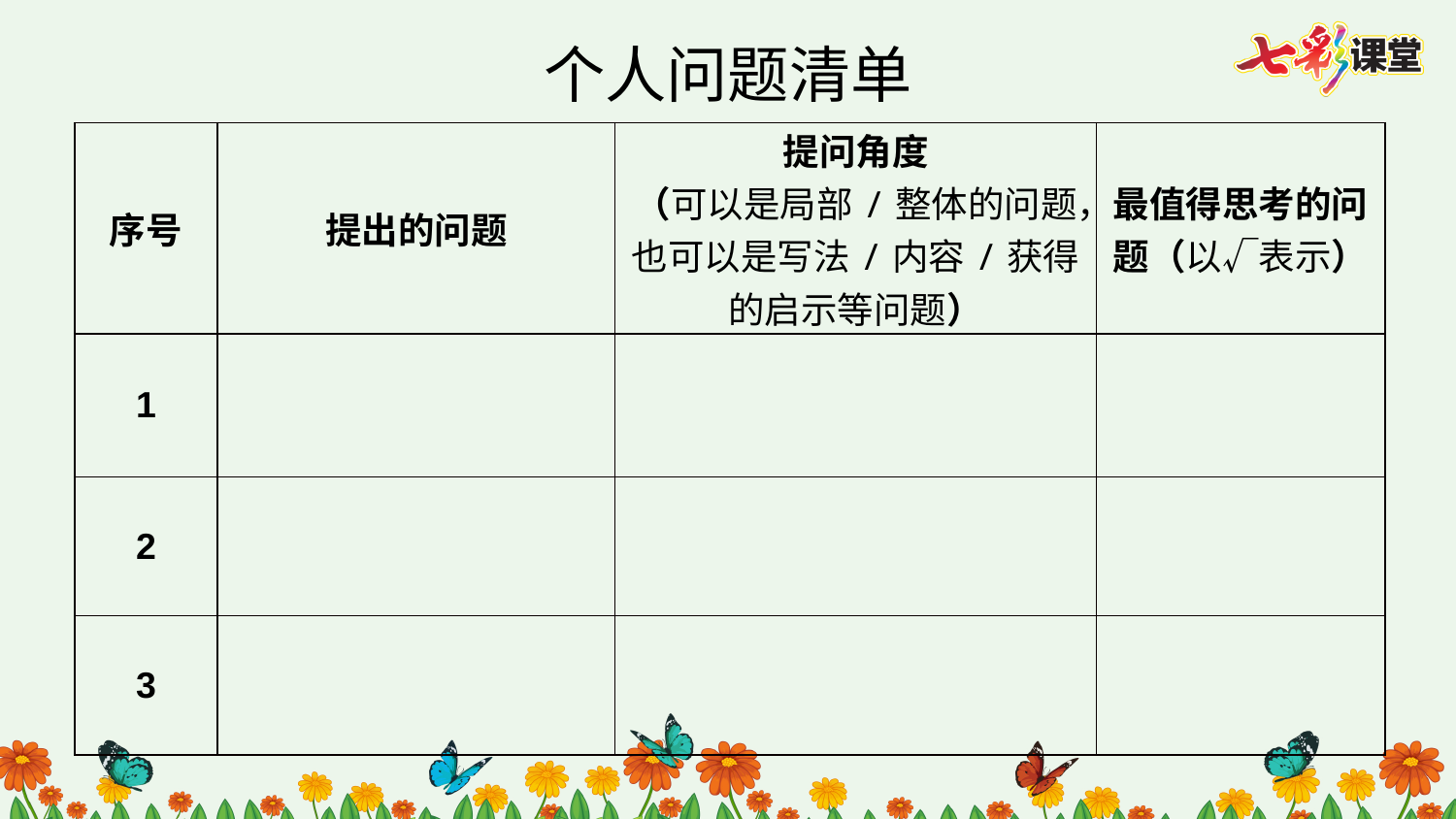

个人问题清单
| 序号 | 提出的问题 | 提问角度 （可以是局部/整体的问题，也可以是写法/内容/获得的启示等问题） | 最值得思考的问题（以√表示） |
| --- | --- | --- | --- |
| 1 |  |  |  |
| 2 |  |  |  |
| 3 |  |  |  |